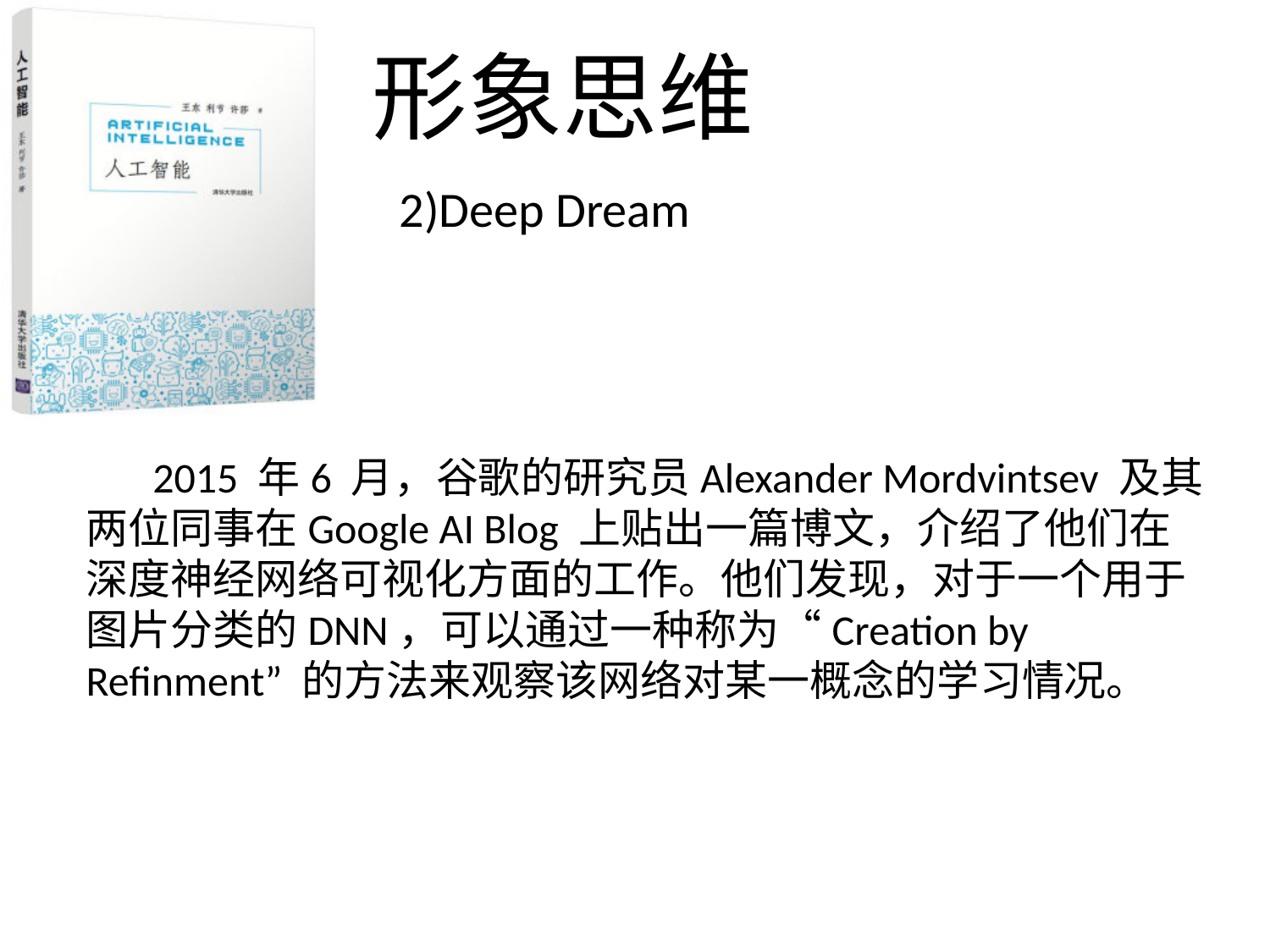

形象思维
2)Deep Dream
       2015 年6 月，谷歌的研究员Alexander Mordvintsev 及其两位同事在Google AI Blog 上贴出一篇博文，介绍了他们在深度神经网络可视化方面的工作。他们发现，对于一个用于图片分类的DNN，可以通过一种称为“Creation by Refinment” 的方法来观察该网络对某一概念的学习情况。